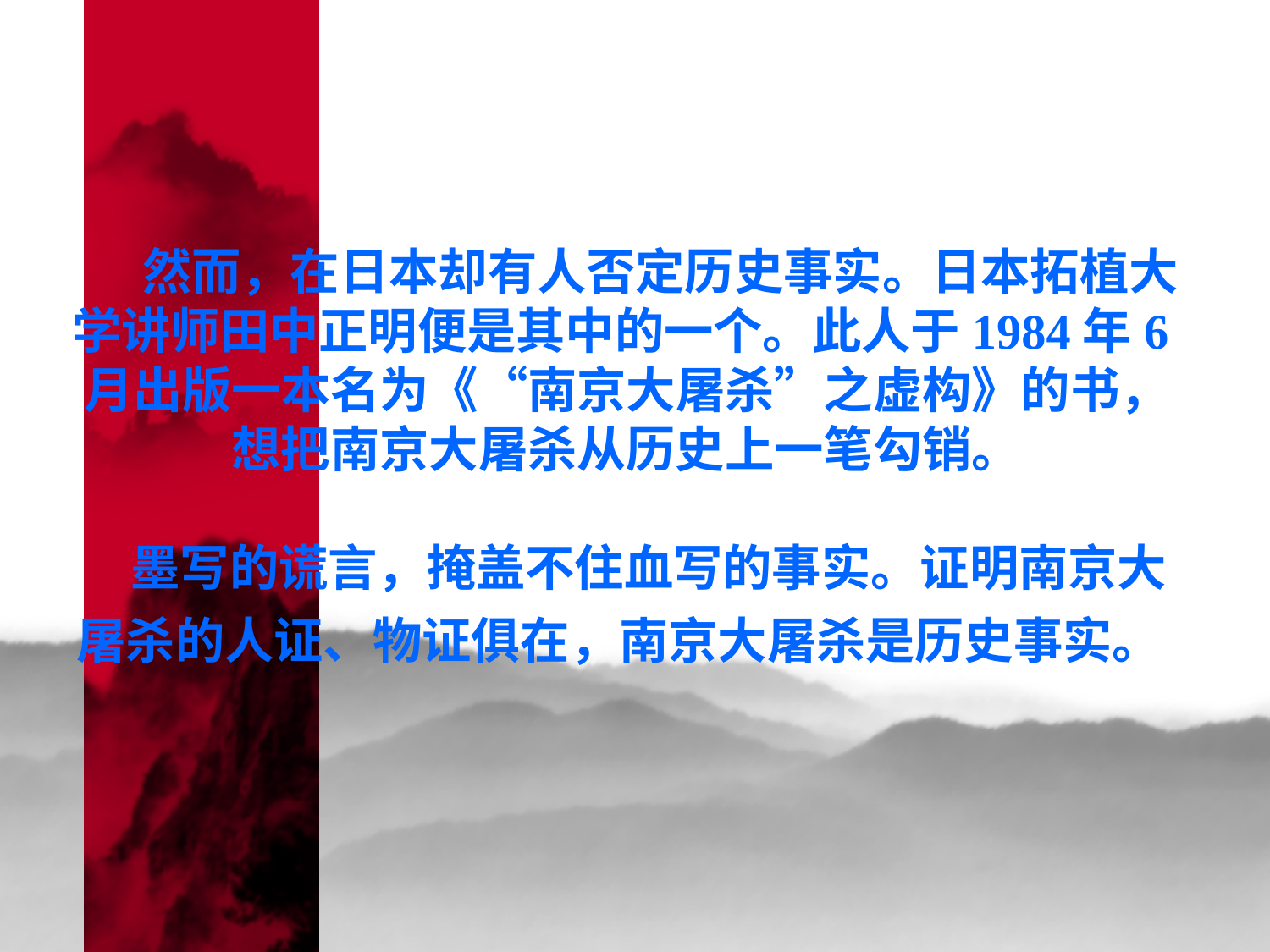

# 然而，在日本却有人否定历史事实。日本拓植大学讲师田中正明便是其中的一个。此人于1984年6月出版一本名为《“南京大屠杀”之虚构》的书，想把南京大屠杀从历史上一笔勾销。 墨写的谎言，掩盖不住血写的事实。证明南京大屠杀的人证、物证俱在，南京大屠杀是历史事实。